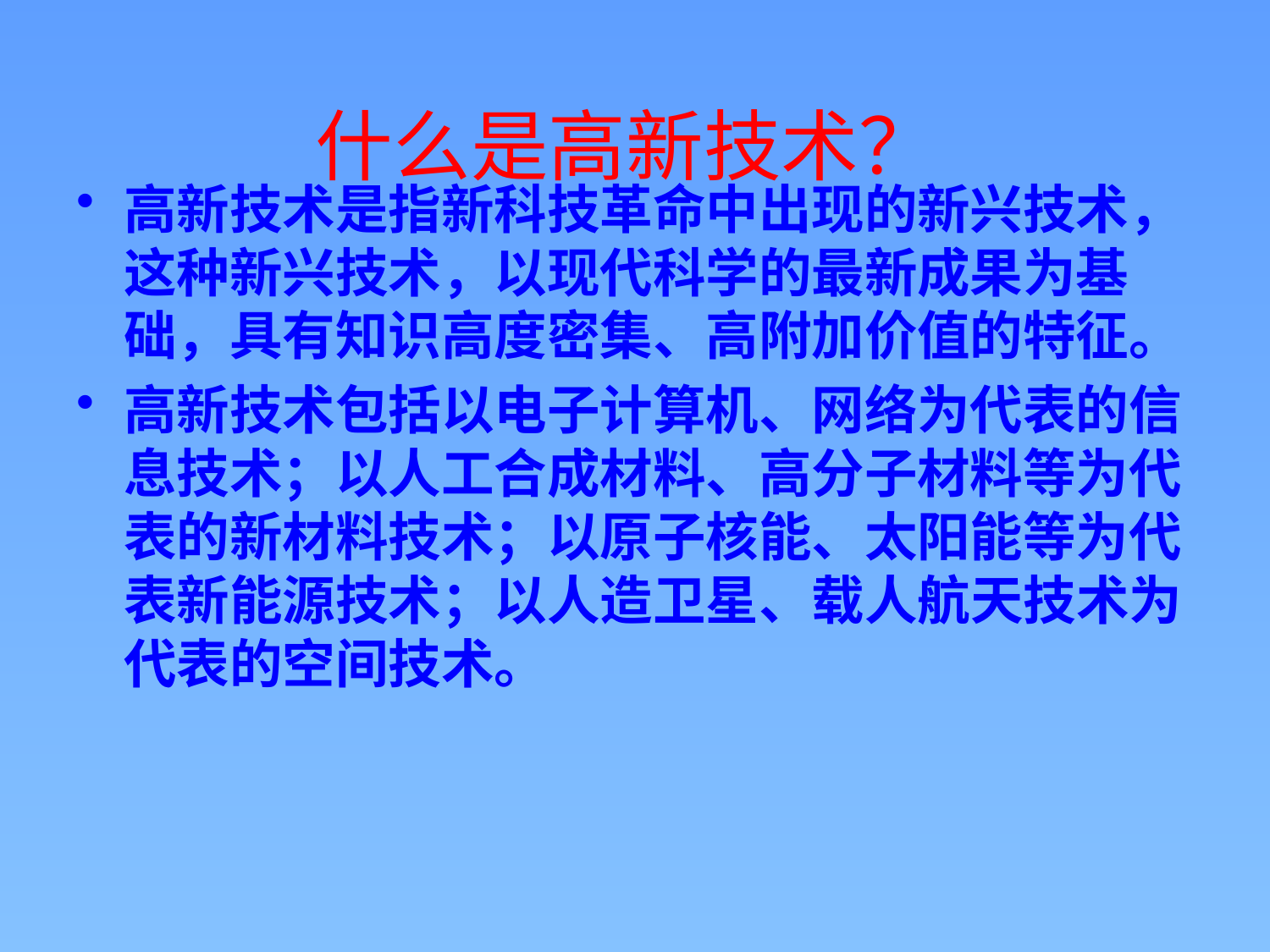

什么是高新技术？
高新技术是指新科技革命中出现的新兴技术，这种新兴技术，以现代科学的最新成果为基础，具有知识高度密集、高附加价值的特征。
高新技术包括以电子计算机、网络为代表的信息技术；以人工合成材料、高分子材料等为代表的新材料技术；以原子核能、太阳能等为代表新能源技术；以人造卫星、载人航天技术为代表的空间技术。